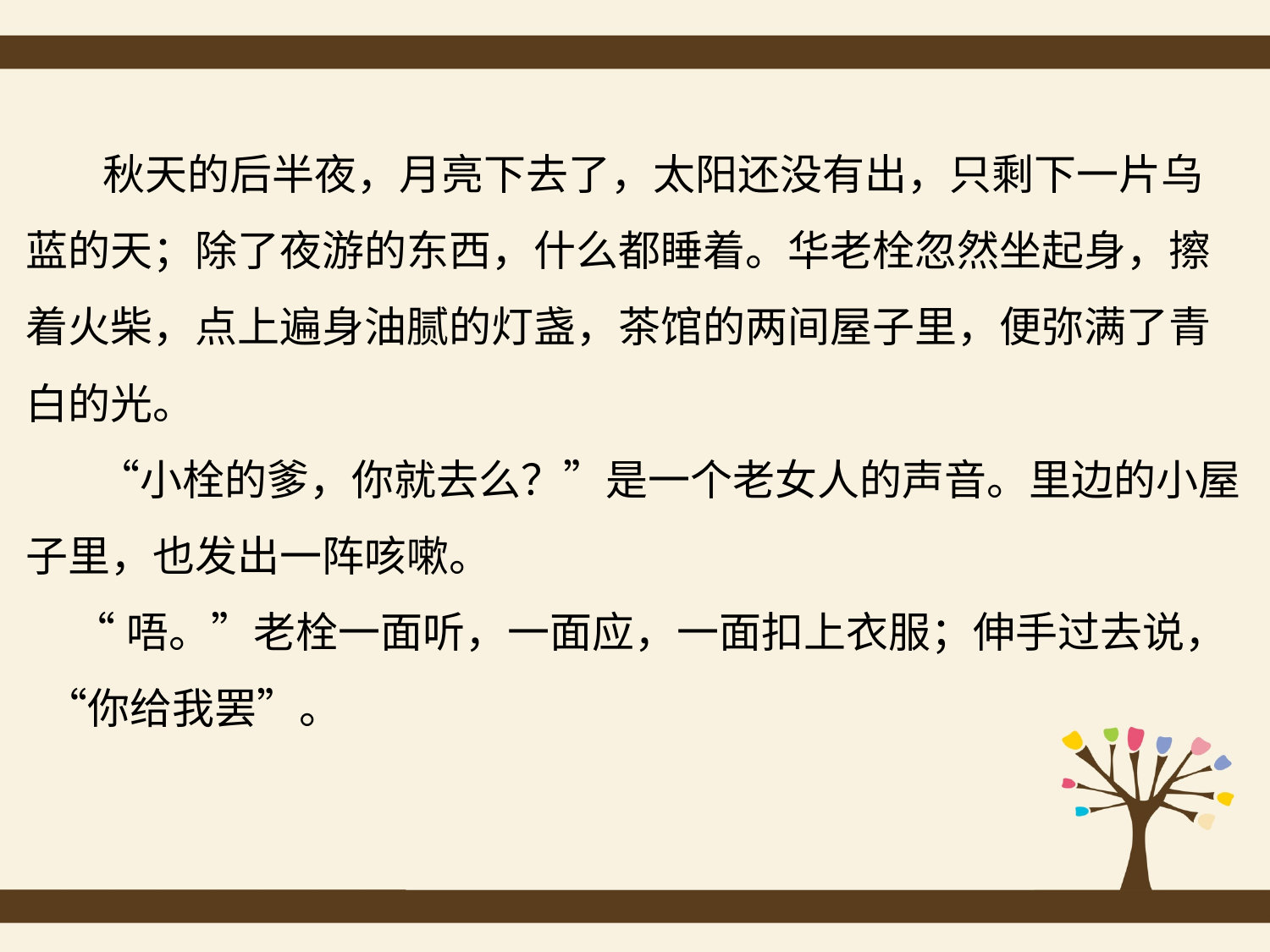

秋天的后半夜，月亮下去了，太阳还没有出，只剩下一片乌蓝的天；除了夜游的东西，什么都睡着。华老栓忽然坐起身，擦着火柴，点上遍身油腻的灯盏，茶馆的两间屋子里，便弥满了青白的光。
 　 “小栓的爹，你就去么？”是一个老女人的声音。里边的小屋子里，也发出一阵咳嗽。
     “唔。”老栓一面听，一面应，一面扣上衣服；伸手过去说，    “你给我罢”。